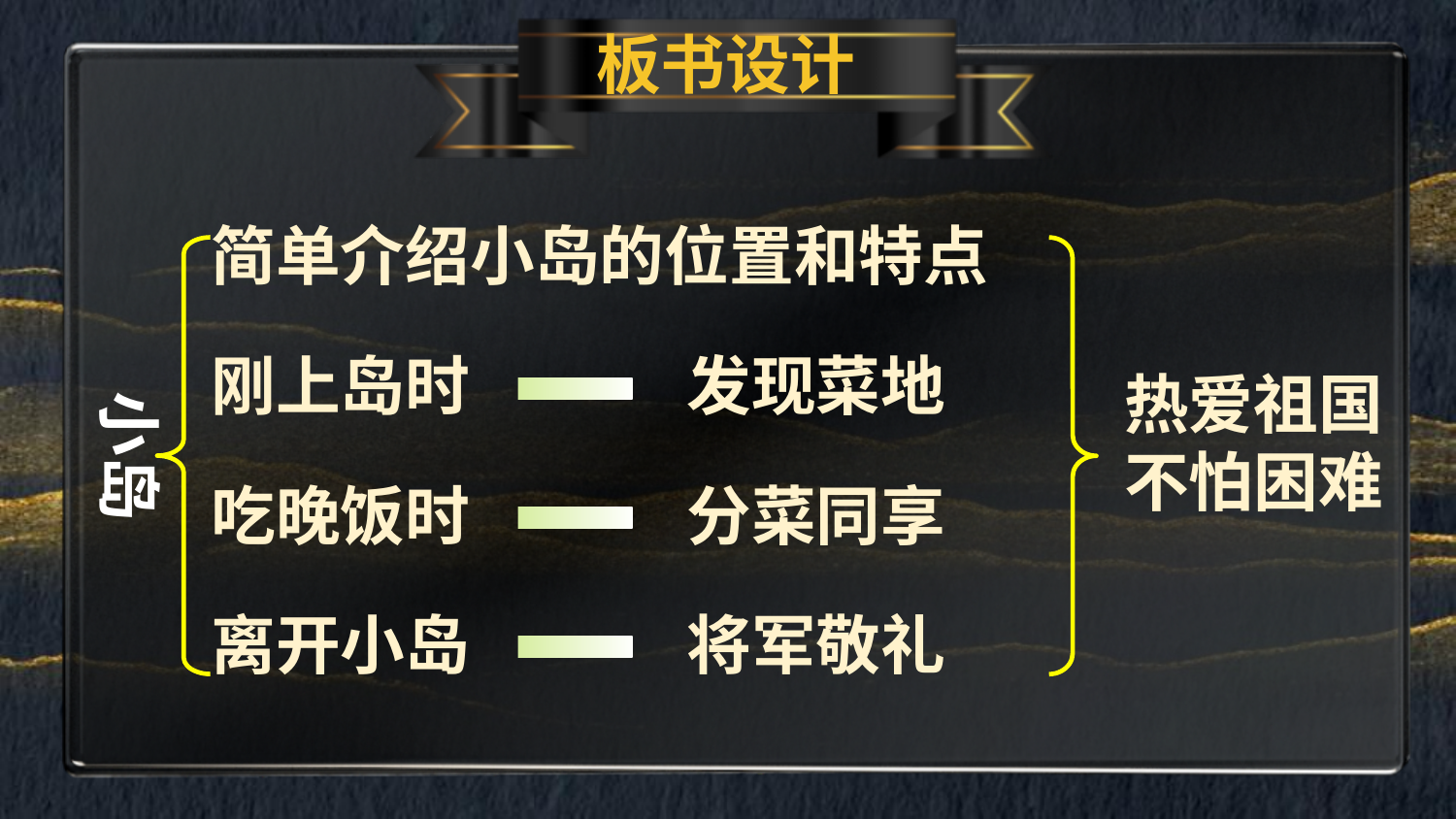

板书设计
简单介绍小岛的位置和特点

小岛
刚上岛时
发现菜地
热爱祖国
不怕困难

吃晚饭时
分菜同享

离开小岛
将军敬礼